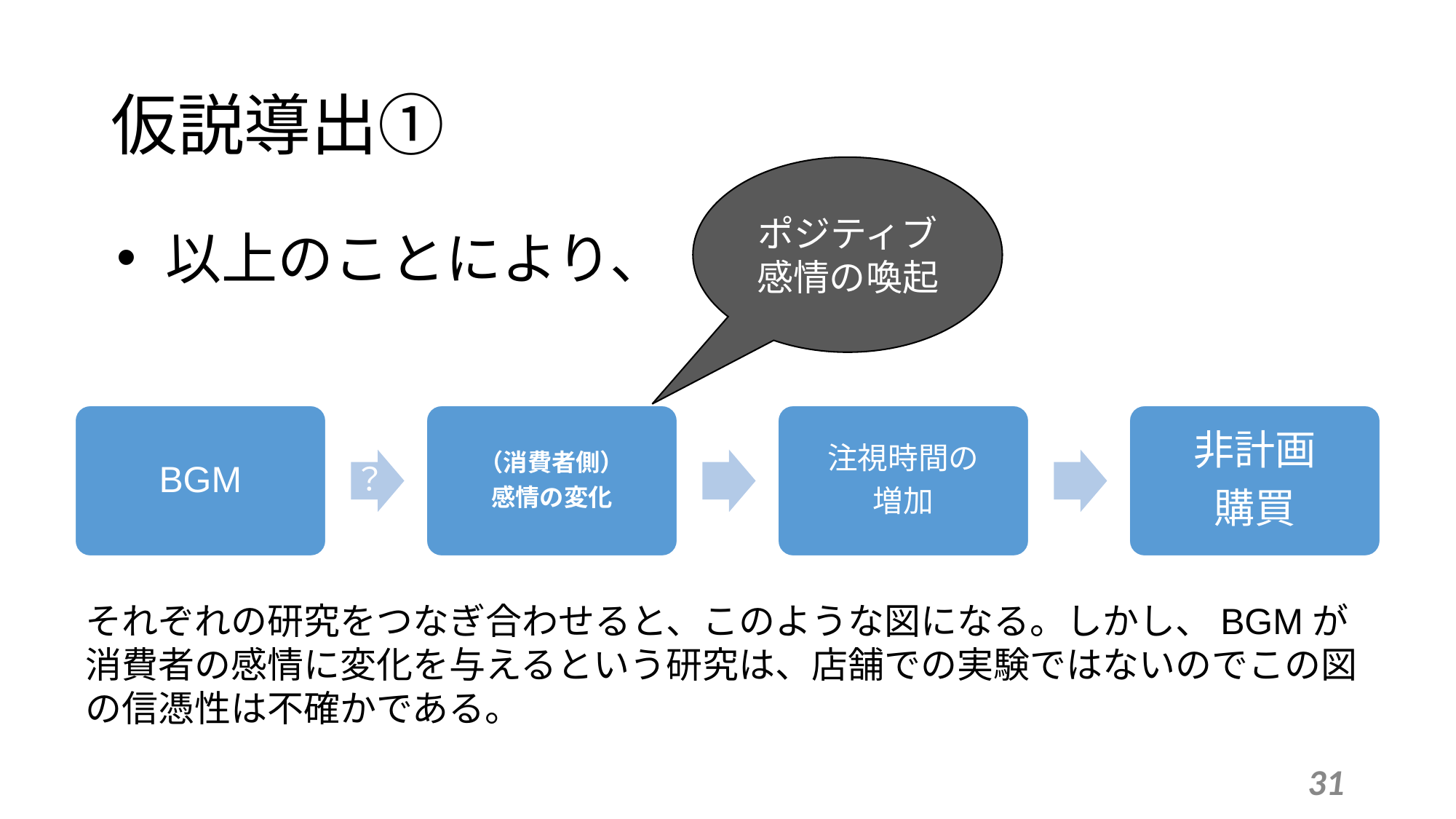

# 仮説導出①
ポジティブ
感情の喚起
以上のことにより、

BGM
（消費者側）
感情の変化
注視時間の
増加
非計画
購買

？

それぞれの研究をつなぎ合わせると、このような図になる。しかし、BGMが消費者の感情に変化を与えるという研究は、店舗での実験ではないのでこの図の信憑性は不確かである。
31